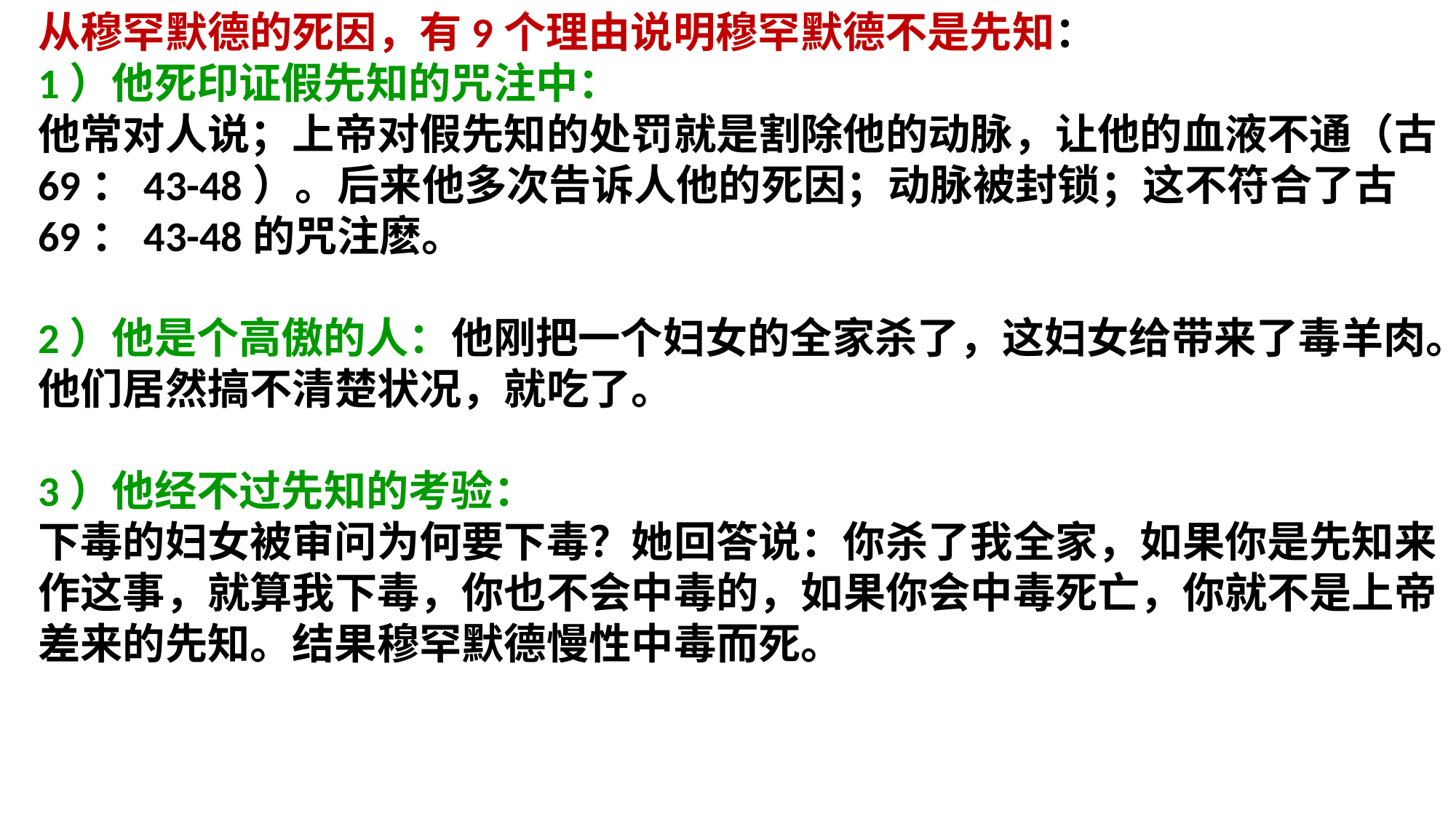

从穆罕默德的死因，有9个理由说明穆罕默德不是先知：
1）他死印证假先知的咒注中：
他常对人说；上帝对假先知的处罚就是割除他的动脉，让他的血液不通（古69：43-48）。后来他多次告诉人他的死因；动脉被封锁；这不符合了古69：43-48的咒注麽。

2）他是个高傲的人：他刚把一个妇女的全家杀了，这妇女给带来了毒羊肉。他们居然搞不清楚状况，就吃了。

3）他经不过先知的考验：
下毒的妇女被审问为何要下毒？她回答说：你杀了我全家，如果你是先知来作这事，就算我下毒，你也不会中毒的，如果你会中毒死亡，你就不是上帝差来的先知。结果穆罕默德慢性中毒而死。